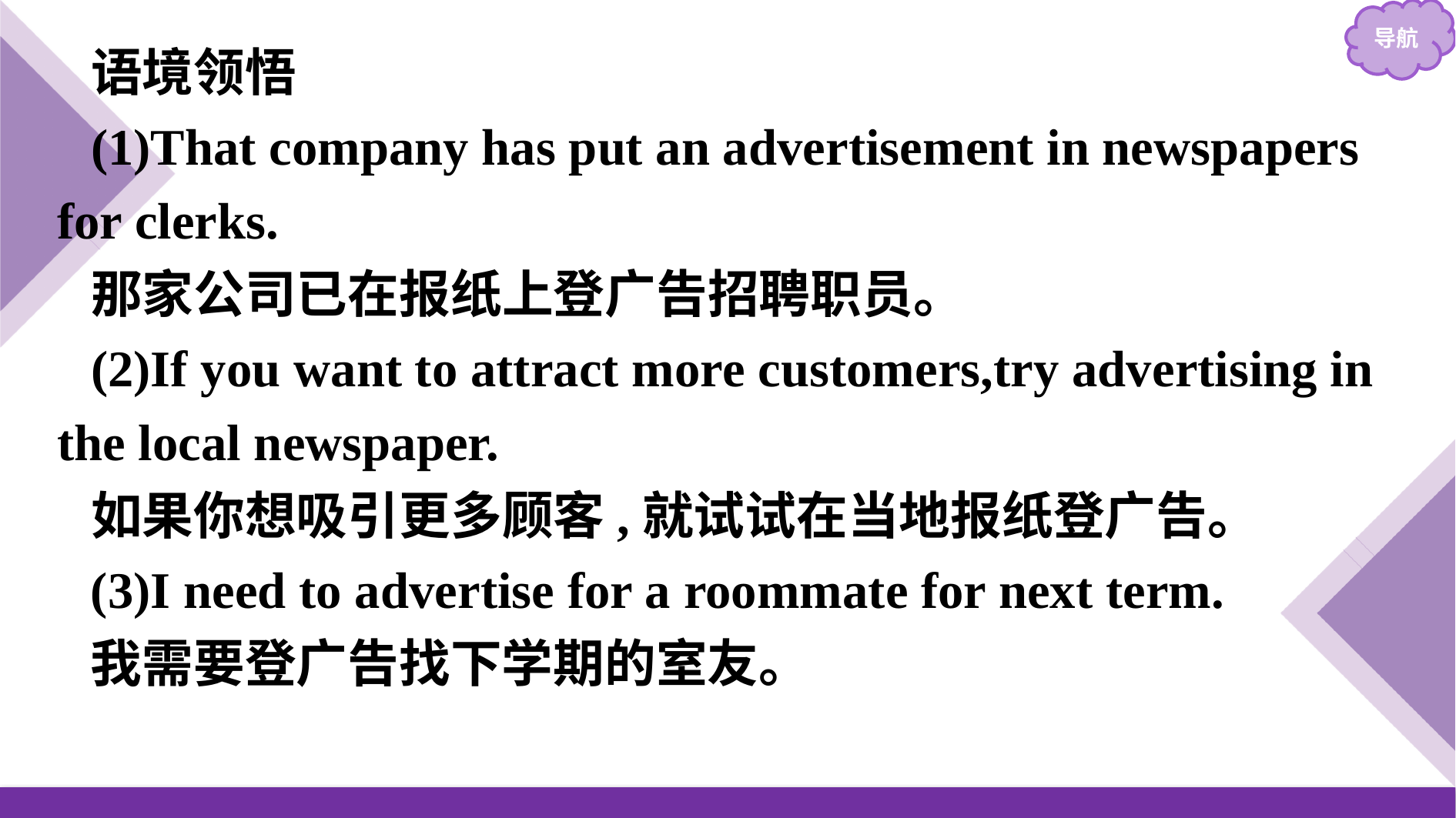

语境领悟
(1)That company has put an advertisement in newspapers for clerks.
那家公司已在报纸上登广告招聘职员。
(2)If you want to attract more customers,try advertising in the local newspaper.
如果你想吸引更多顾客,就试试在当地报纸登广告。
(3)I need to advertise for a roommate for next term.
我需要登广告找下学期的室友。